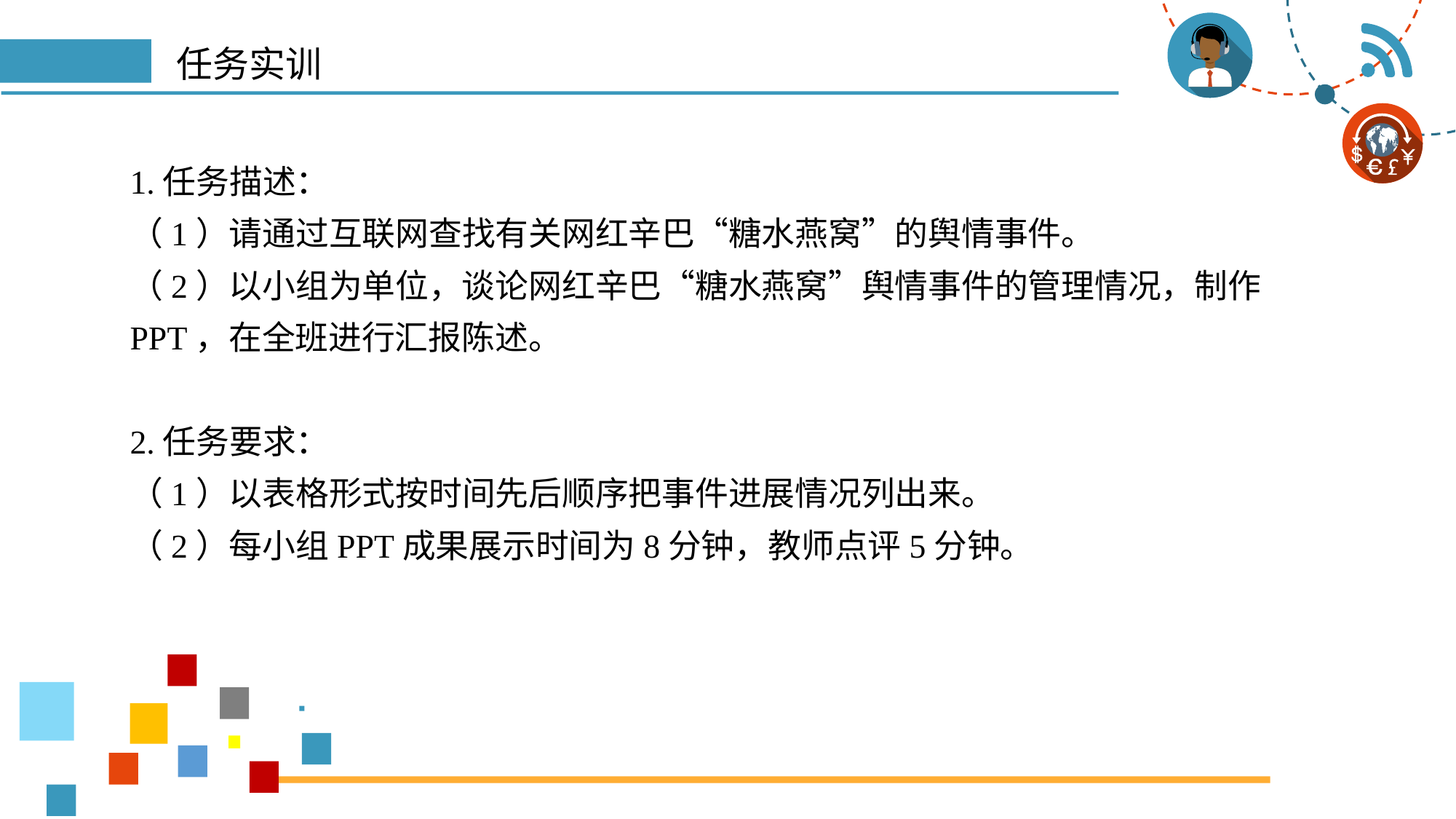

# 任务实训
1.任务描述：
（1）请通过互联网查找有关网红辛巴“糖水燕窝”的舆情事件。
（2）以小组为单位，谈论网红辛巴“糖水燕窝”舆情事件的管理情况，制作PPT，在全班进行汇报陈述。

2.任务要求：
（1）以表格形式按时间先后顺序把事件进展情况列出来。
（2）每小组PPT成果展示时间为8分钟，教师点评5分钟。